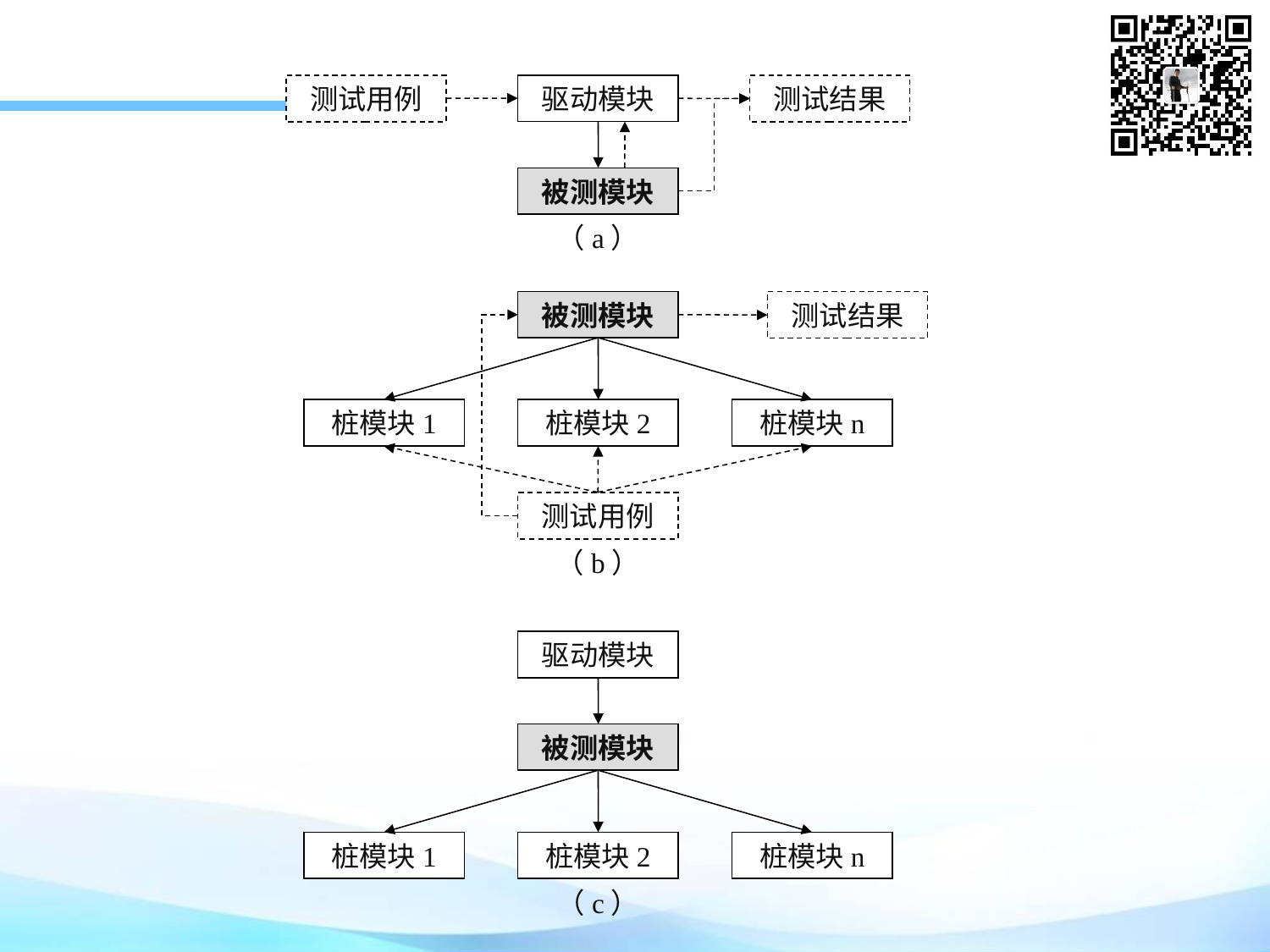

测试用例
驱动模块
测试结果

被测模块
（a）
被测模块
测试结果

桩模块1
桩模块2
桩模块n

测试用例
（b）
驱动模块

被测模块

桩模块1
桩模块2
桩模块n
（c）